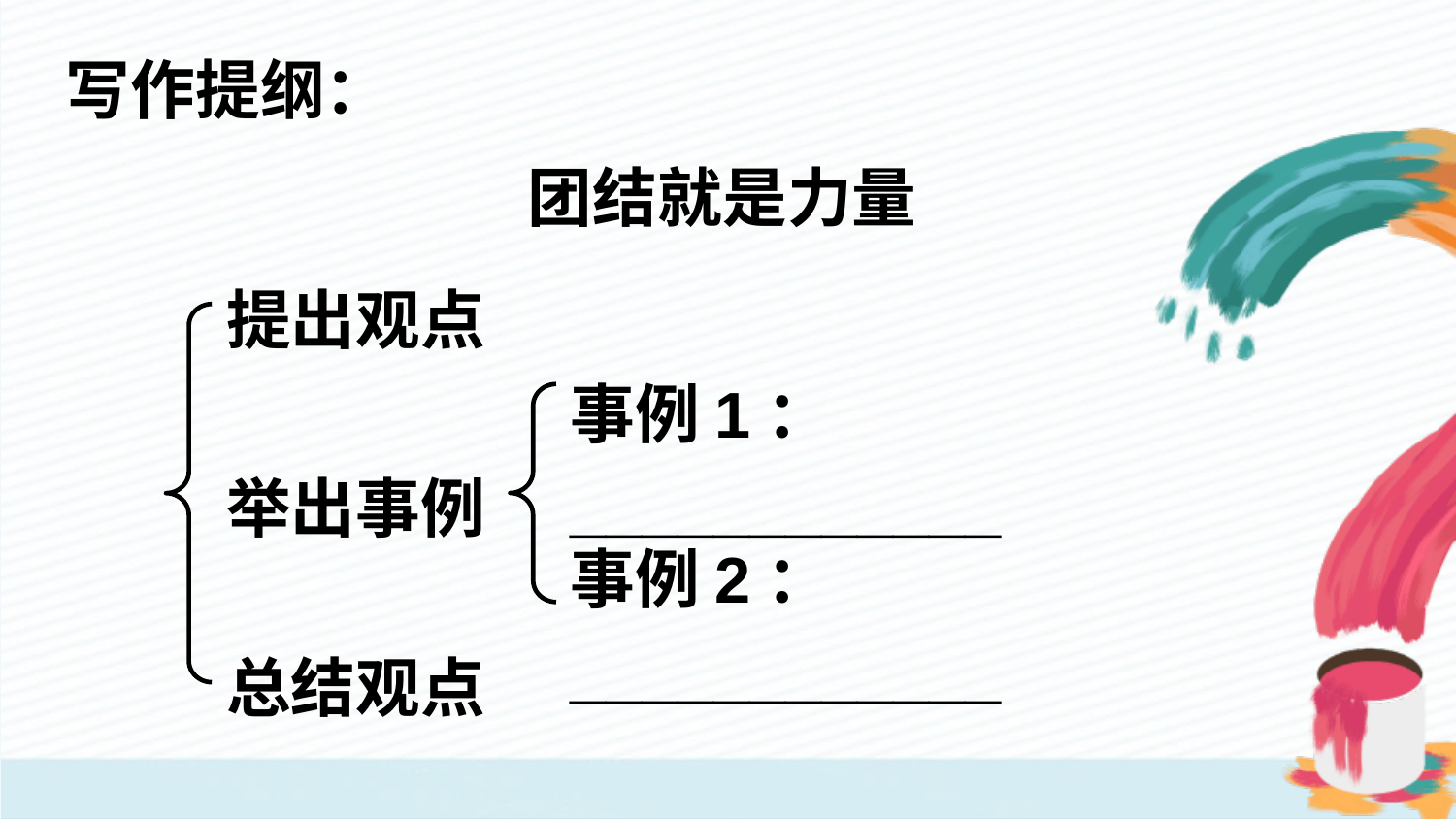

写作提纲：
团结就是力量
提出观点

事例1：____________

举出事例
事例2：____________
总结观点